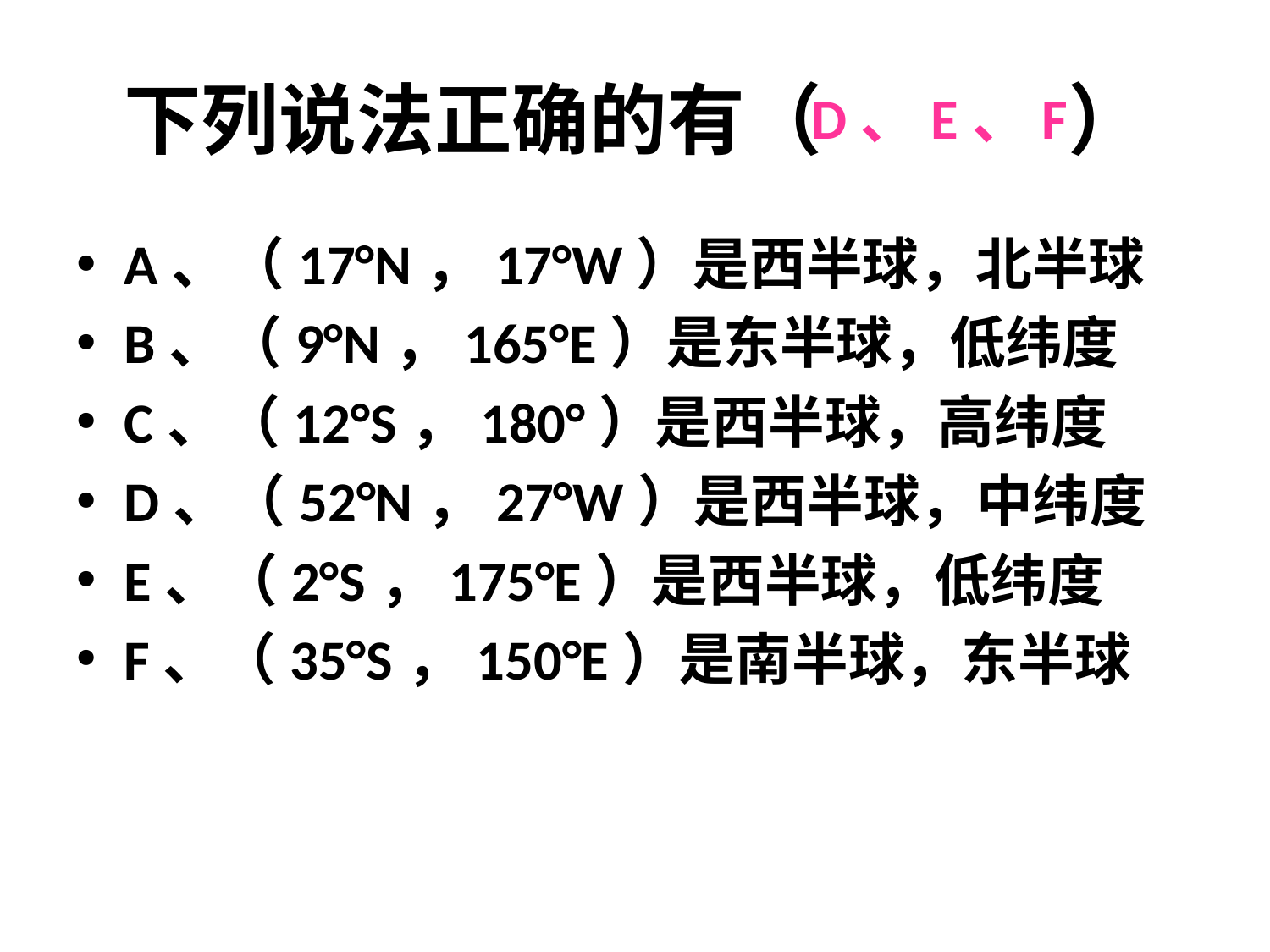

# 下列说法正确的有（              ）
D、E、F
A、（17°N，17°W）是西半球，北半球
B、（9°N，165°E）是东半球，低纬度
C、（12°S，180°）是西半球，高纬度
D、（52°N，27°W）是西半球，中纬度
E、（2°S，175°E）是西半球，低纬度
F、（35°S，150°E）是南半球，东半球